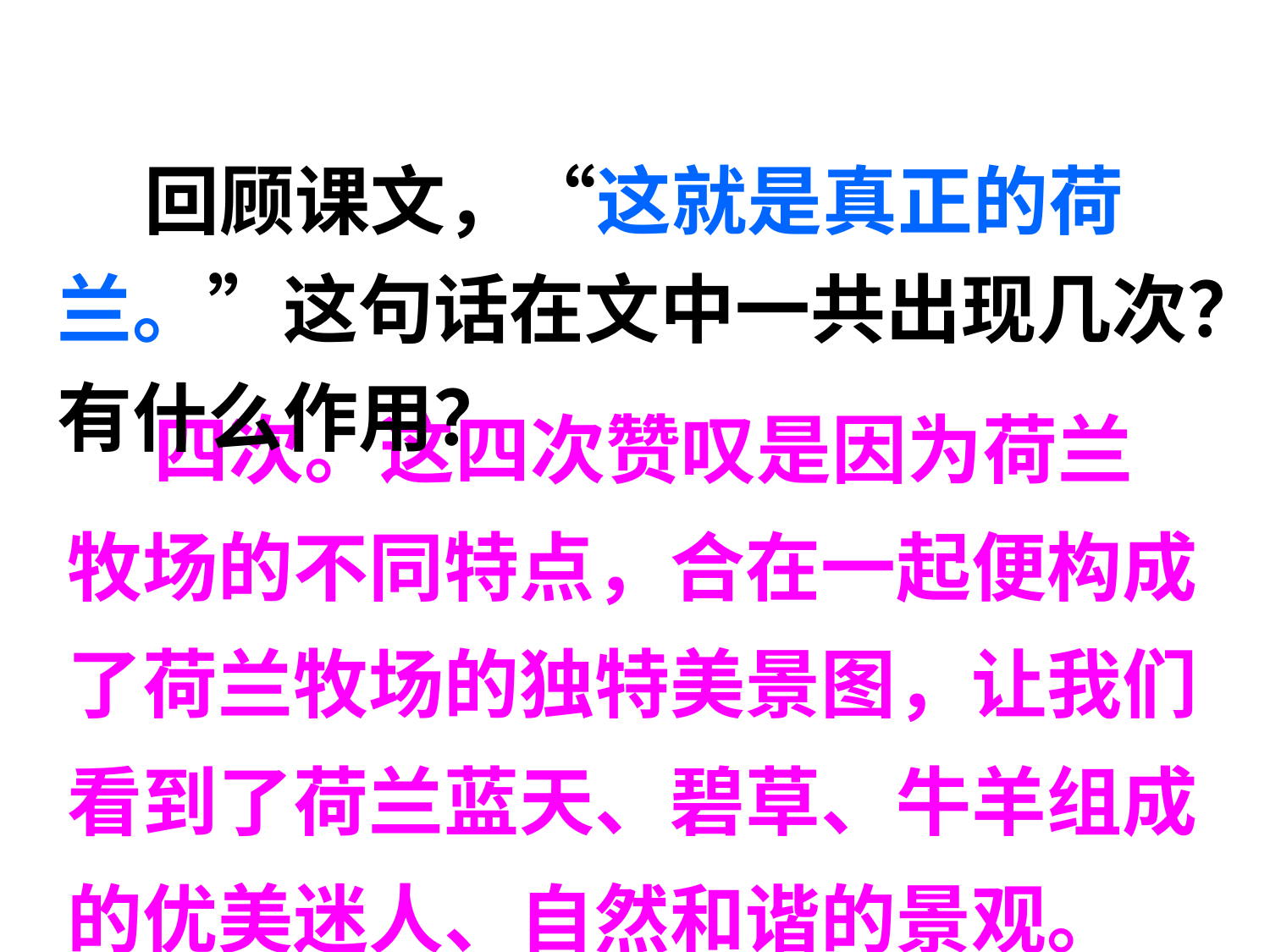

回顾课文，“这就是真正的荷兰。”这句话在文中一共出现几次？有什么作用？
    四次。这四次赞叹是因为荷兰牧场的不同特点，合在一起便构成了荷兰牧场的独特美景图，让我们看到了荷兰蓝天、碧草、牛羊组成的优美迷人、自然和谐的景观。